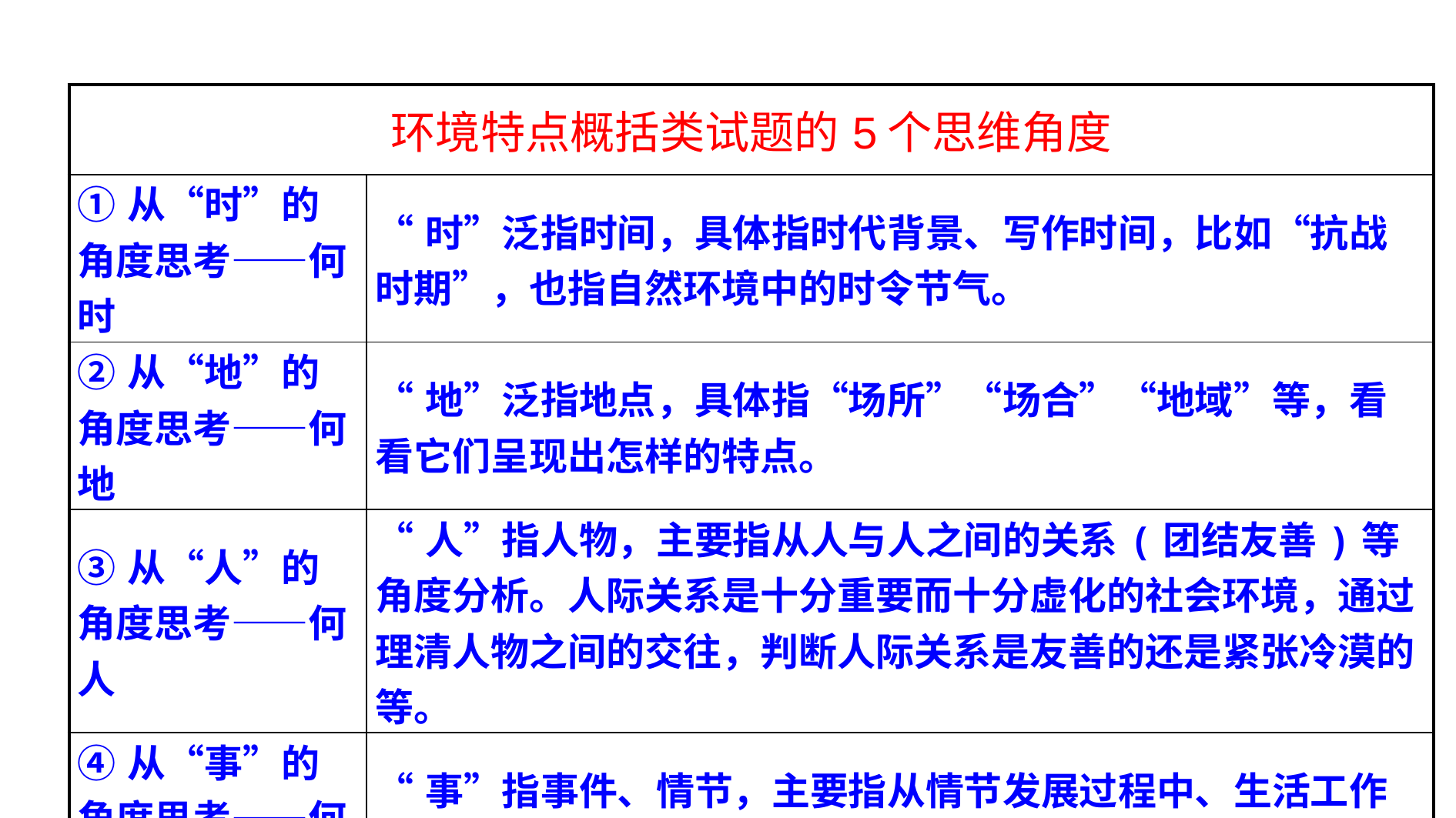

| 环境特点概括类试题的5个思维角度 |  |
| --- | --- |
| ①从“时”的角度思考——何时 | “时”泛指时间，具体指时代背景、写作时间，比如“抗战时期”，也指自然环境中的时令节气。 |
| ②从“地”的角度思考——何地 | “地”泛指地点，具体指“场所”“场合”“地域”等，看看它们呈现出怎样的特点。 |
| ③从“人”的角度思考——何人 | “人”指人物，主要指从人与人之间的关系(团结友善)等角度分析。人际关系是十分重要而十分虚化的社会环境，通过理清人物之间的交往，判断人际关系是友善的还是紧张冷漠的等。 |
| ④从“事”的角度思考——何事 | “事”指事件、情节，主要指从情节发展过程中、生活工作的状态中分析概括，比如“激烈残酷”。 |
| ⑤从“景”的角度思考——何景 | “景”指“景物”，主要指从景的“形、声、色”等角度分析概括环境特点，要看看这些景物有什么共同的特征，尤其关注文中描写这些景物的修饰词。如果文中没有这些词语，则需要自己选用词语来概括，比如“春意盎然、生机勃勃”。 |